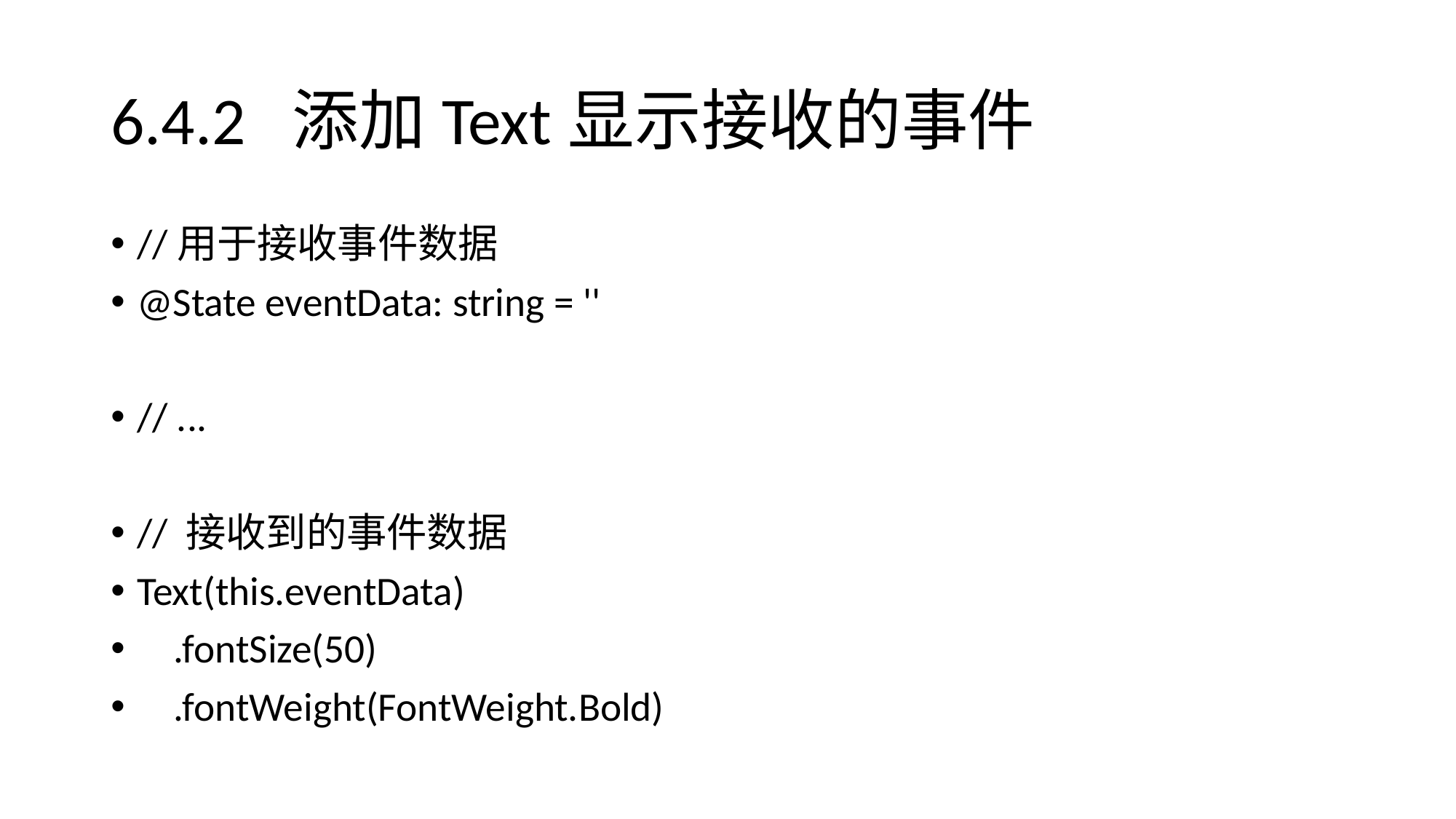

# 6.4.2  添加Text显示接收的事件
//用于接收事件数据
@State eventData: string = ''

// ...

// 接收到的事件数据
Text(this.eventData)
    .fontSize(50)
    .fontWeight(FontWeight.Bold)